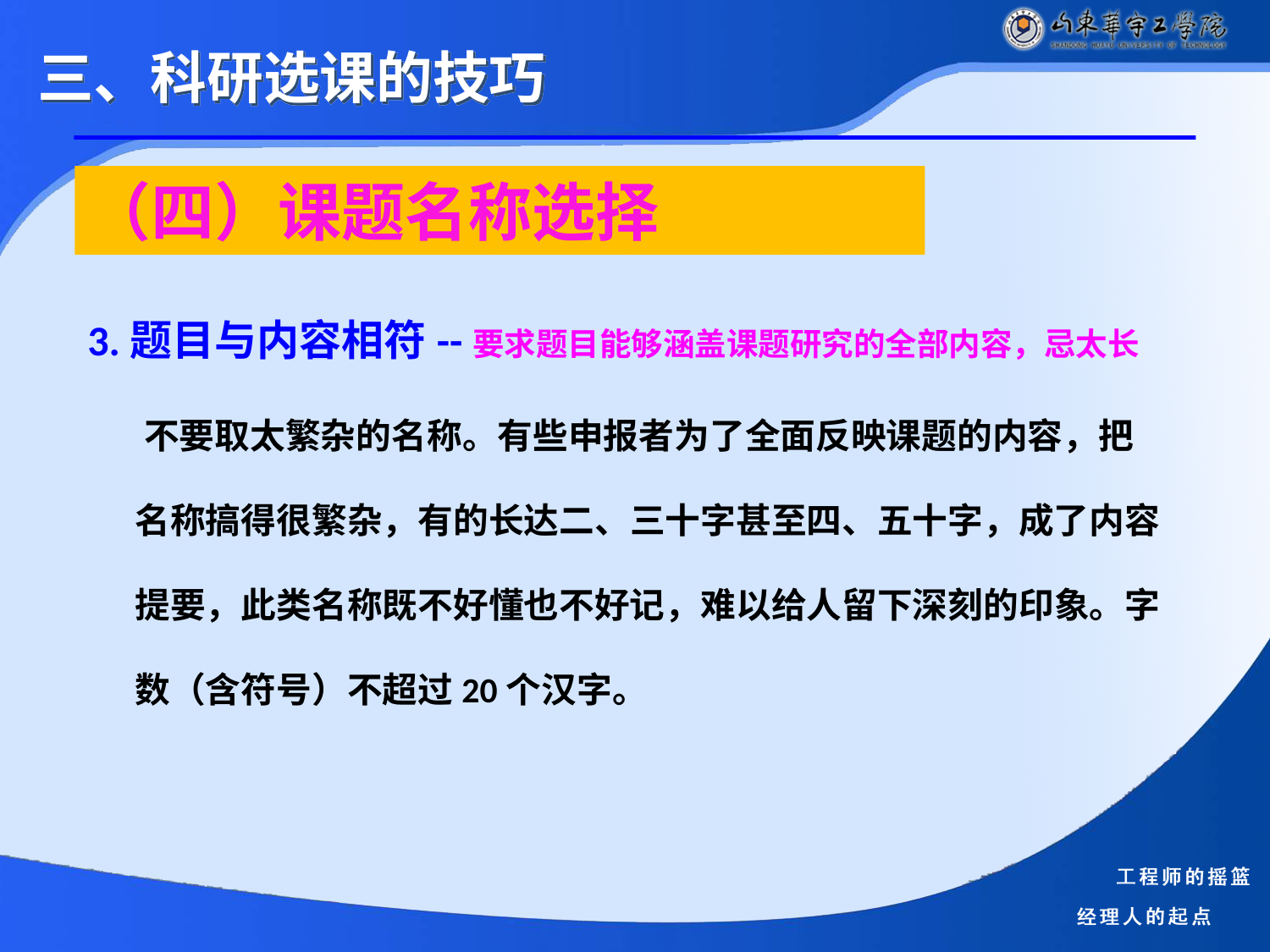

三、科研选课的技巧

（四）课题名称选择
3.题目与内容相符--要求题目能够涵盖课题研究的全部内容，忌太长
      不要取太繁杂的名称。有些申报者为了全面反映课题的内容，把名称搞得很繁杂，有的长达二、三十字甚至四、五十字，成了内容提要，此类名称既不好懂也不好记，难以给人留下深刻的印象。字数（含符号）不超过20个汉字。